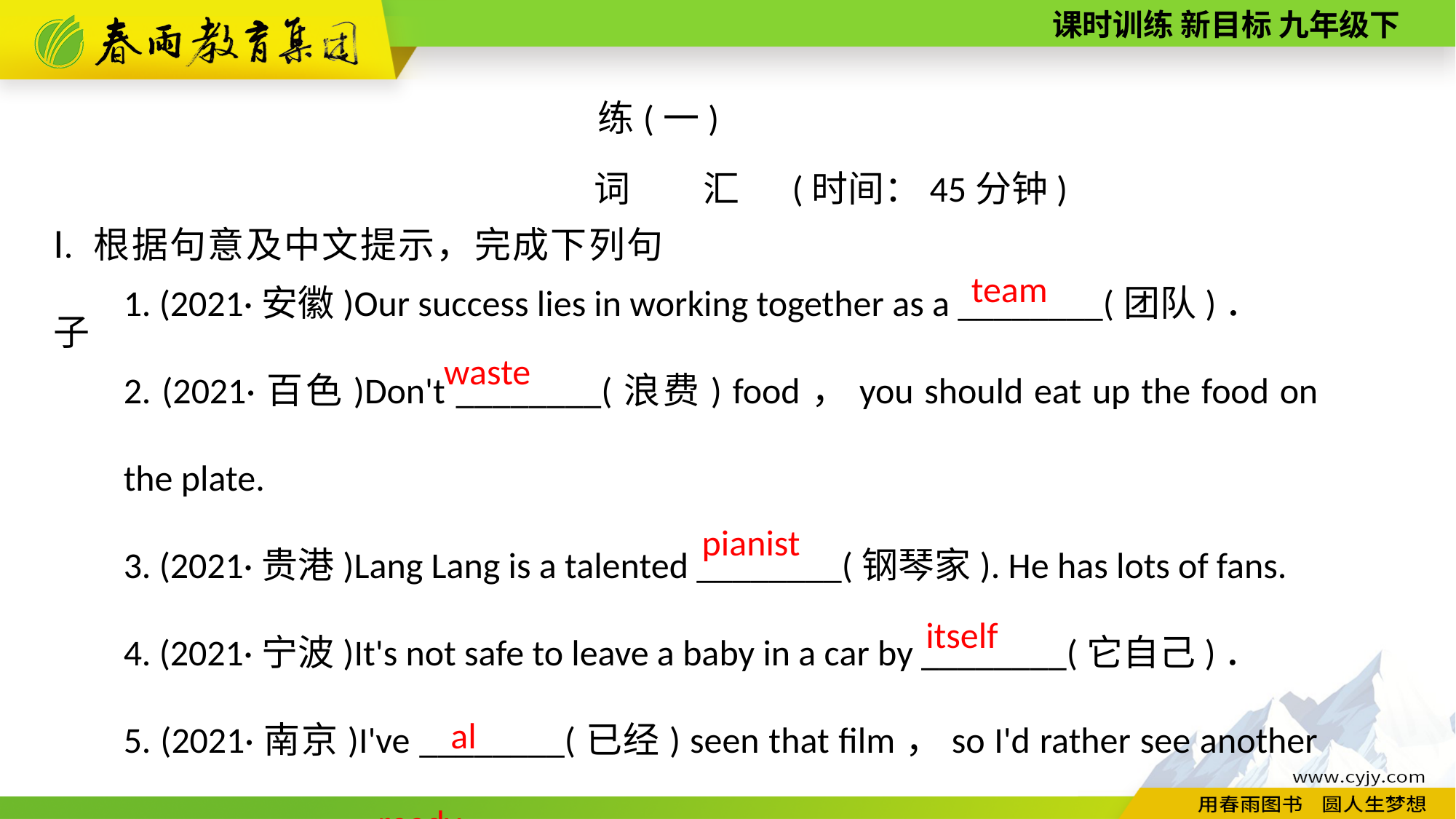

练(一)
(时间：45分钟)
词　　汇
Ⅰ. 根据句意及中文提示，完成下列句子
1. (2021·安徽)Our success lies in working together as a ________(团队)．
2. (2021·百色)Don't ________(浪费) food，you should eat up the food on the plate.
3. (2021·贵港)Lang Lang is a talented ________(钢琴家). He has lots of fans.
4. (2021·宁波)It's not safe to leave a baby in a car by ________(它自己)．
5. (2021·南京)I've ________(已经) seen that film，so I'd rather see another one.
team
waste
pianist
itself
already